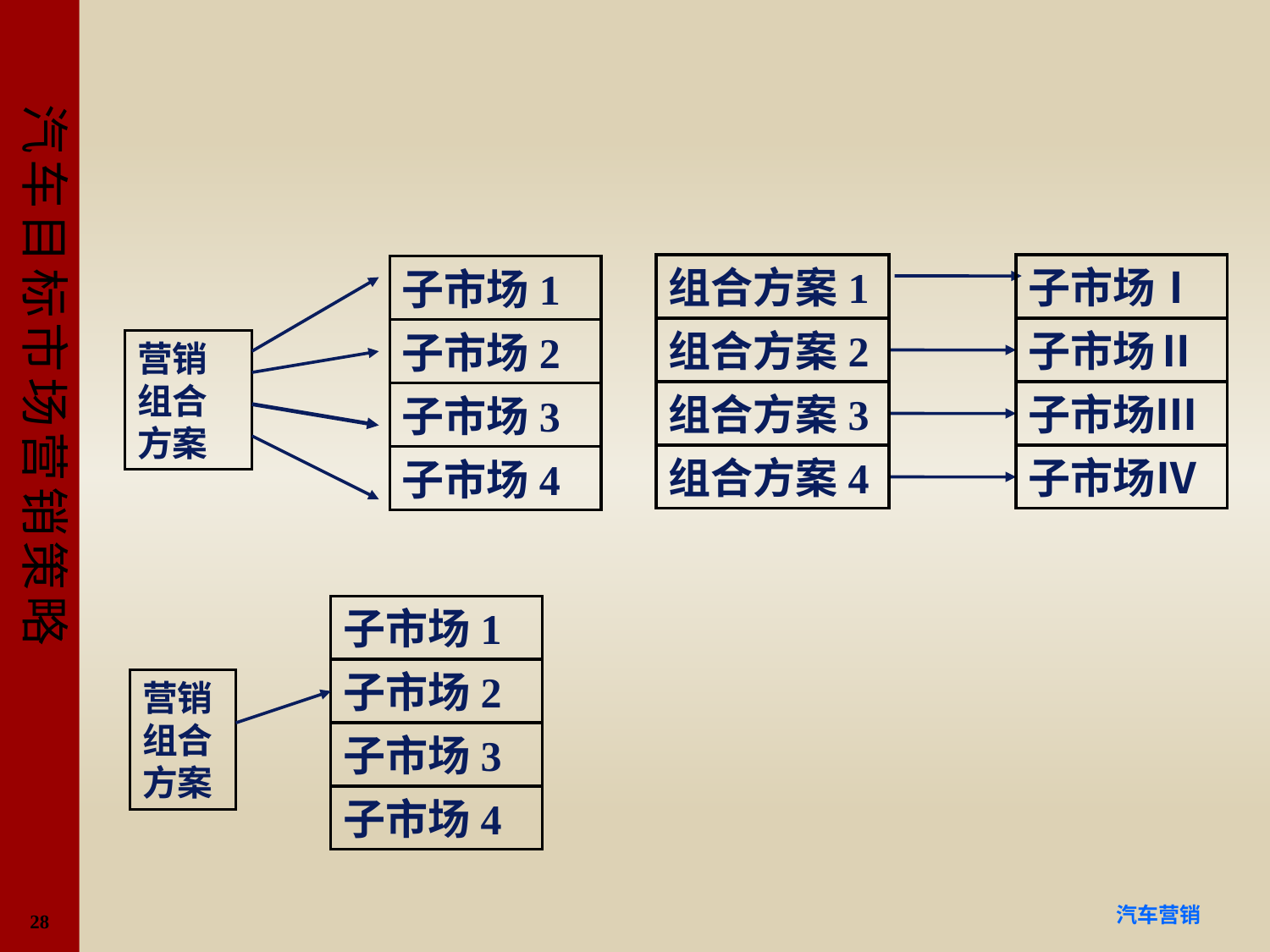

#

组合方案1
子市场Ⅰ
子市场Ⅱ
子市场Ⅲ
子市场Ⅳ

组合方案2

组合方案3

组合方案4

子市场1
子市场2
子市场3
子市场4

营销
组合
方案

子市场1
子市场2
营销
组合
方案

子市场3
子市场4
28